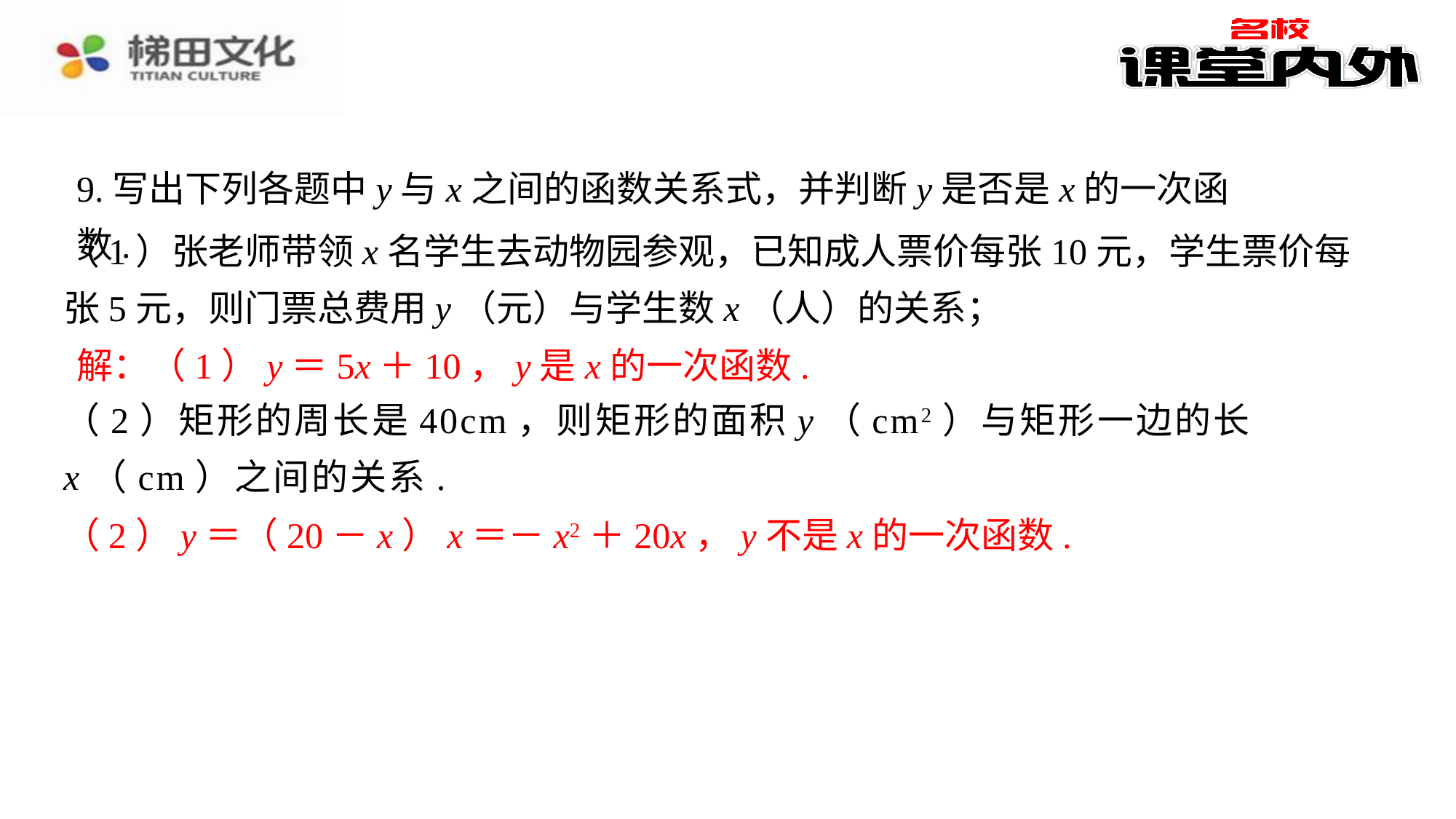

9.写出下列各题中y与x之间的函数关系式，并判断y是否是x的一次函数.
（1）张老师带领x名学生去动物园参观，已知成人票价每张10元，学生票价每张5元，则门票总费用y（元）与学生数x（人）的关系；

（2）矩形的周长是40cm，则矩形的面积y（cm2）与矩形一边的长x（cm）之间的关系.
解：（1）y＝5x＋10，y是x的一次函数.⁠
（2）y＝（20－x）x＝－x2＋20x，y不是x的一次函数.⁠
解：（1）y＝5x＋10，y是x的一次函数.
（2）y＝（20－x）x＝－x2＋20x，y不是x的一次函数.